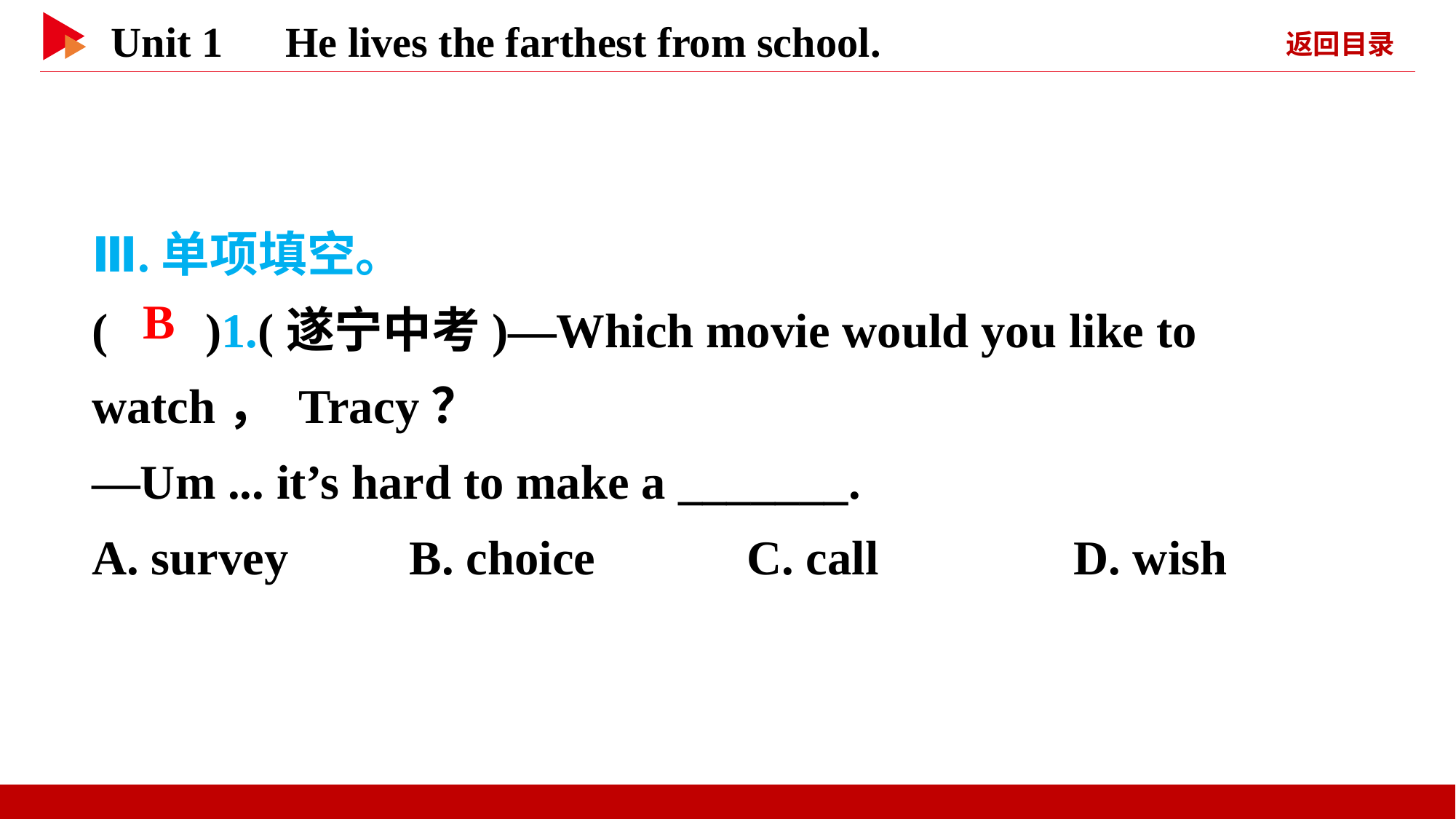

Ⅲ.单项填空。
(        )1.(遂宁中考)—Which movie would you like to watch， Tracy？
—Um ... it’s hard to make a _______.
A. survey　　B. choice		C. call                D. wish
   B